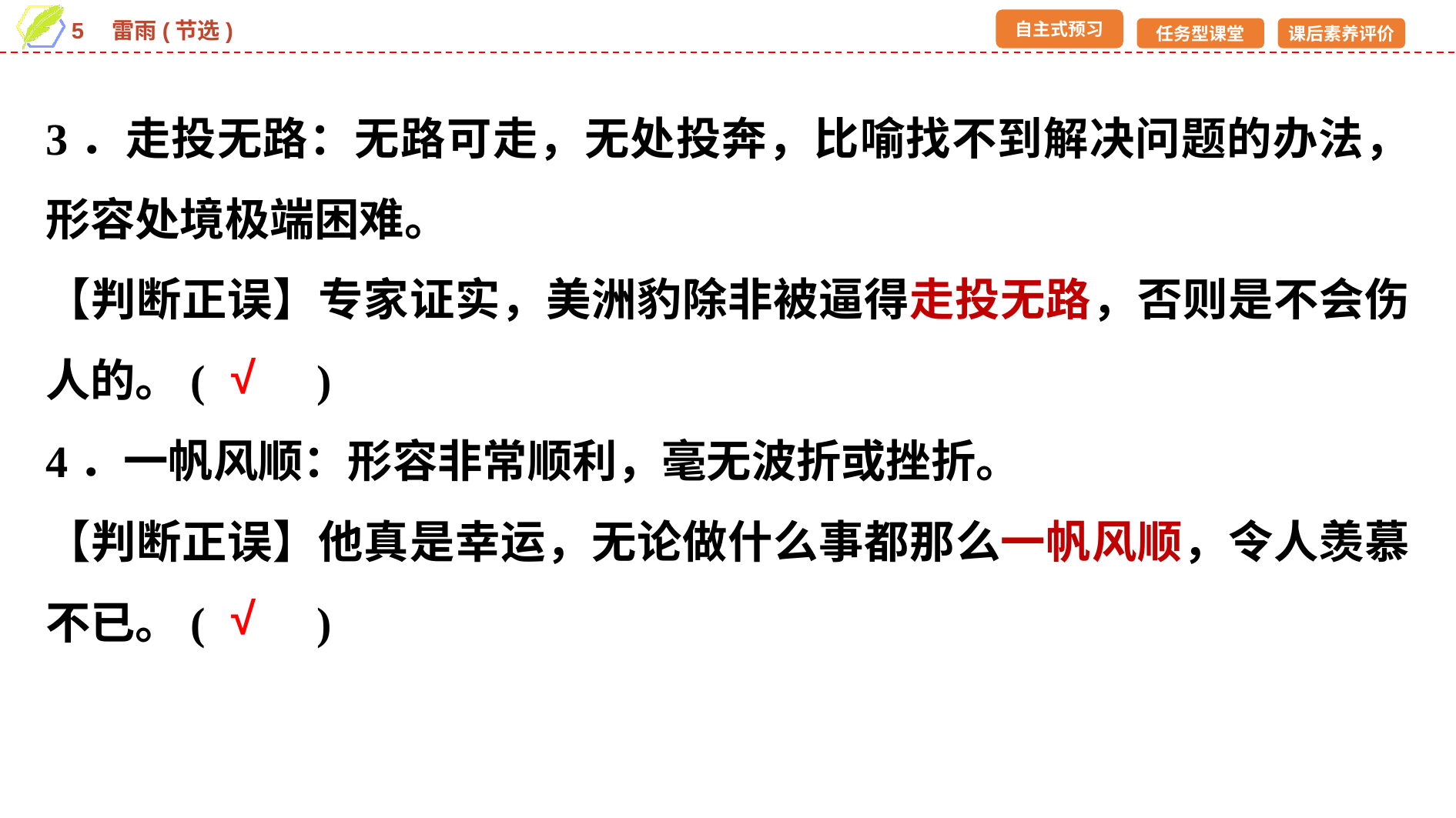

3．走投无路：无路可走，无处投奔，比喻找不到解决问题的办法，形容处境极端困难。
【判断正误】专家证实，美洲豹除非被逼得走投无路，否则是不会伤人的。(　　)
4．一帆风顺：形容非常顺利，毫无波折或挫折。
【判断正误】他真是幸运，无论做什么事都那么一帆风顺，令人羡慕不已。(　　)
√
√